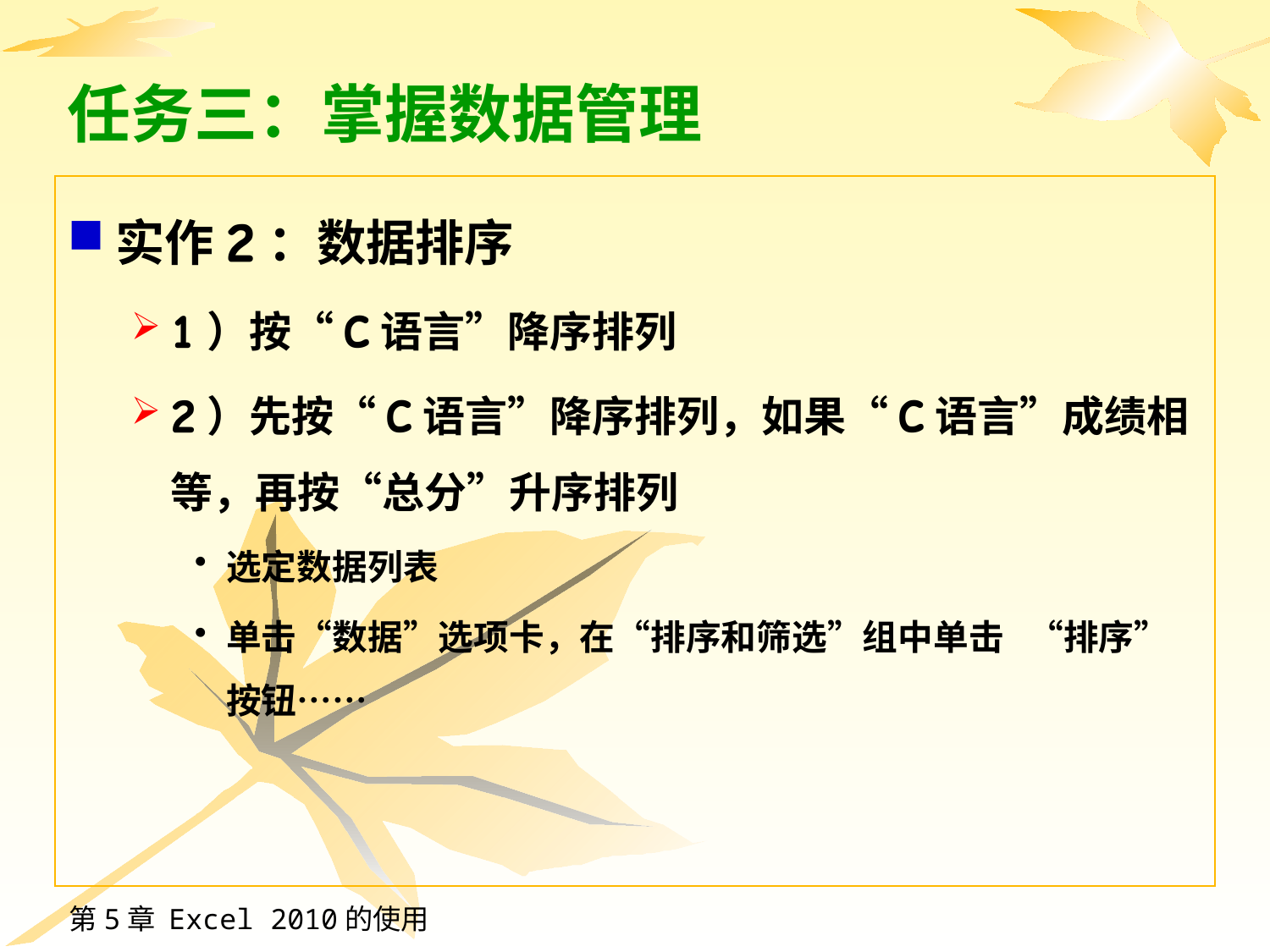

# 任务三：掌握数据管理
实作2：数据排序
1）按“C语言”降序排列
2）先按“C语言”降序排列，如果“C语言”成绩相等，再按“总分”升序排列
选定数据列表
单击“数据”选项卡，在“排序和筛选”组中单击   “排序”按钮……